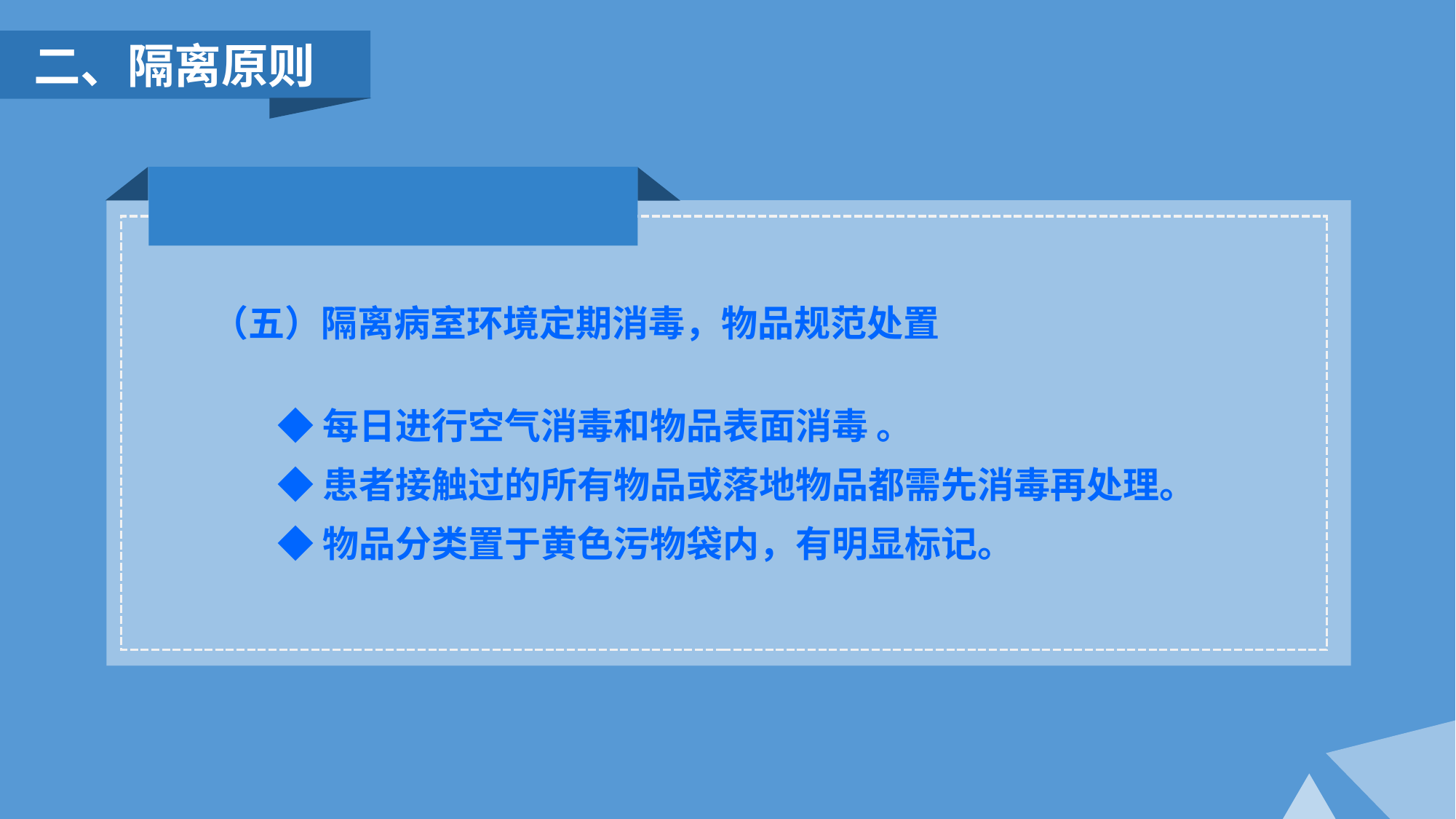

二、隔离原则

（五）隔离病室环境定期消毒，物品规范处置

        ◆每日进行空气消毒和物品表面消毒 。
        ◆患者接触过的所有物品或落地物品都需先消毒再处理。
        ◆物品分类置于黄色污物袋内，有明显标记。